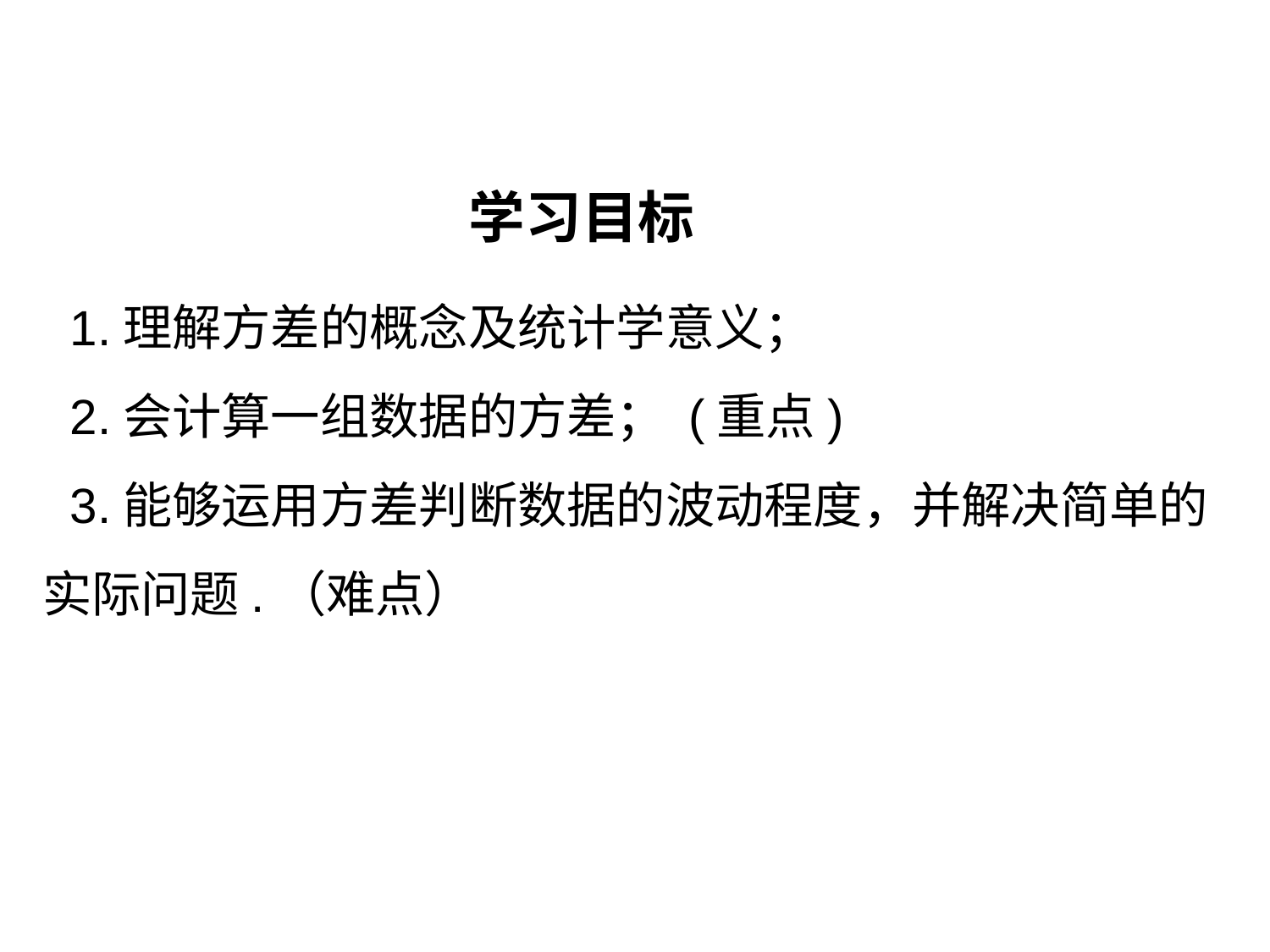

学习目标

1.理解方差的概念及统计学意义；
2.会计算一组数据的方差； (重点)
3.能够运用方差判断数据的波动程度，并解决简单的实际问题.（难点）